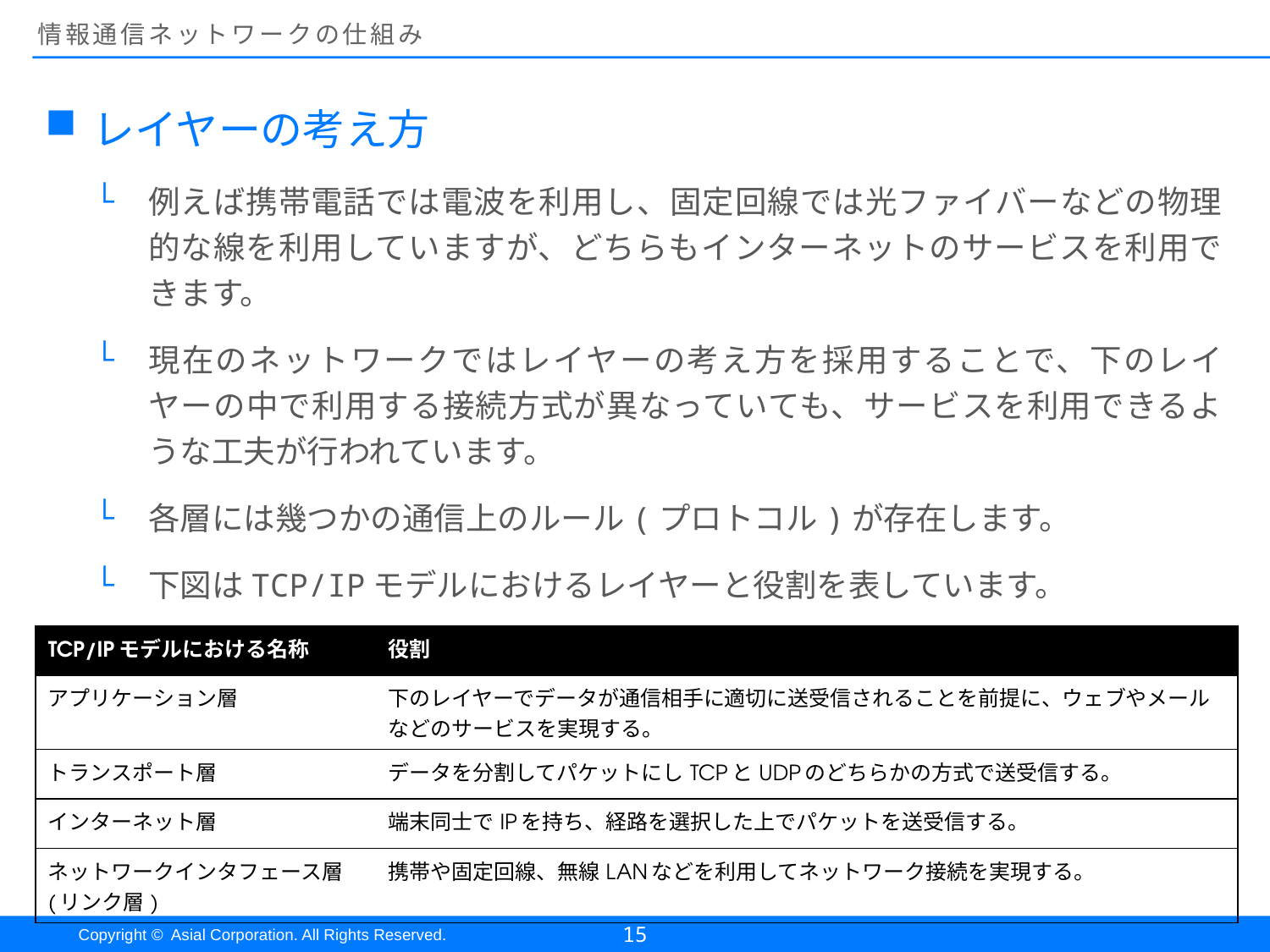

# 情報通信ネットワークの仕組み

レイヤーの考え方
例えば携帯電話では電波を利用し、固定回線では光ファイバーなどの物理的な線を利用していますが、どちらもインターネットのサービスを利用できます。
現在のネットワークではレイヤーの考え方を採用することで、下のレイヤーの中で利用する接続方式が異なっていても、サービスを利用できるような工夫が行われています。
各層には幾つかの通信上のルール(プロトコル)が存在します。
下図はTCP/IPモデルにおけるレイヤーと役割を表しています。

| TCP/IPモデルにおける名称 | 役割 |
| --- | --- |
| アプリケーション層 | 下のレイヤーでデータが通信相手に適切に送受信されることを前提に、ウェブやメールなどのサービスを実現する。 |
| トランスポート層 | データを分割してパケットにしTCPとUDPのどちらかの方式で送受信する。 |
| インターネット層 | 端末同士でIPを持ち、経路を選択した上でパケットを送受信する。 |
| ネットワークインタフェース層 (リンク層) | 携帯や固定回線、無線LANなどを利用してネットワーク接続を実現する。 |
15